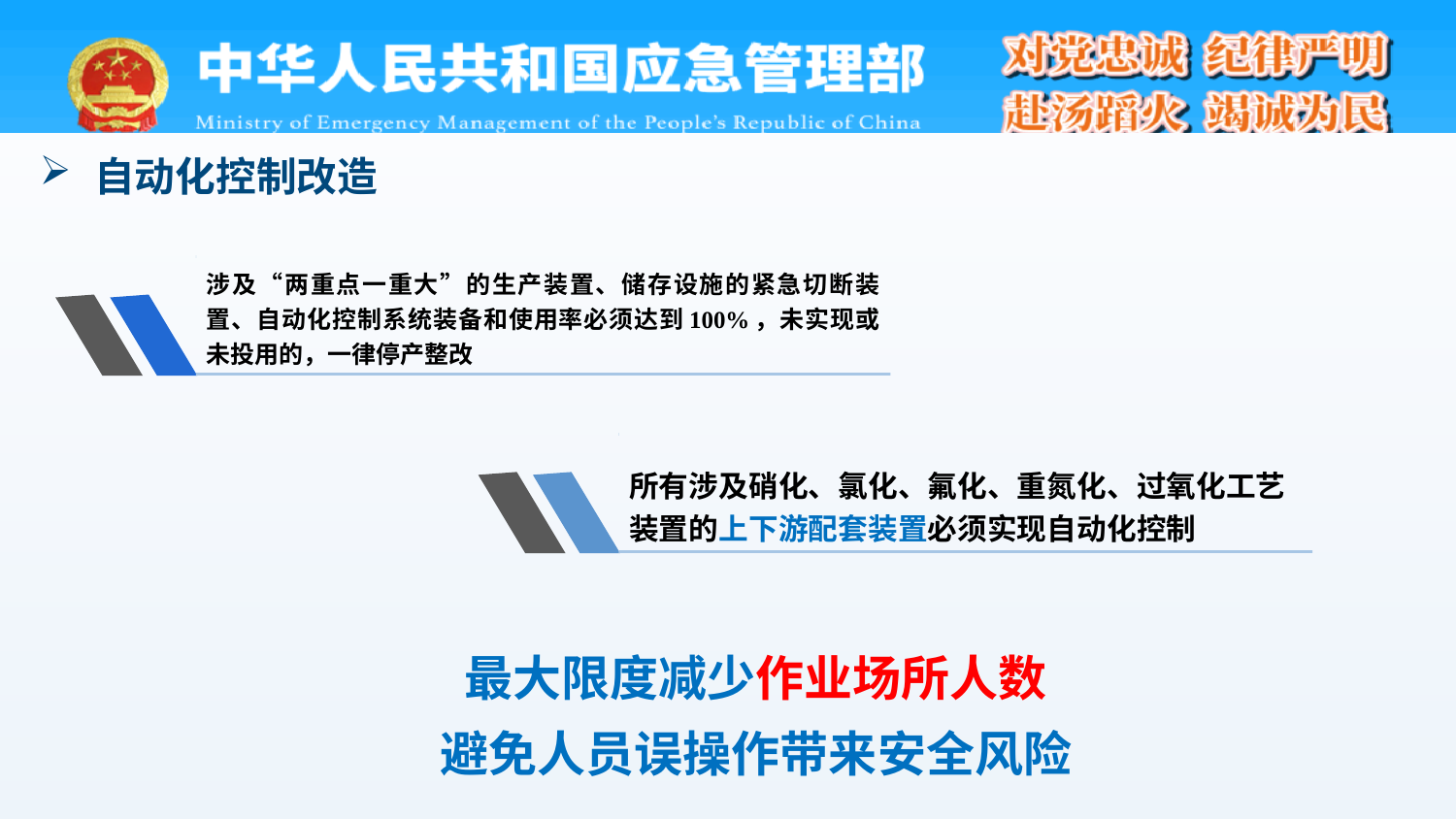

自动化控制改造
涉及“两重点一重大”的生产装置、储存设施的紧急切断装置、自动化控制系统装备和使用率必须达到100%，未实现或未投用的，一律停产整改

所有涉及硝化、氯化、氟化、重氮化、过氧化工艺装置的上下游配套装置必须实现自动化控制

最大限度减少作业场所人数
避免人员误操作带来安全风险
59